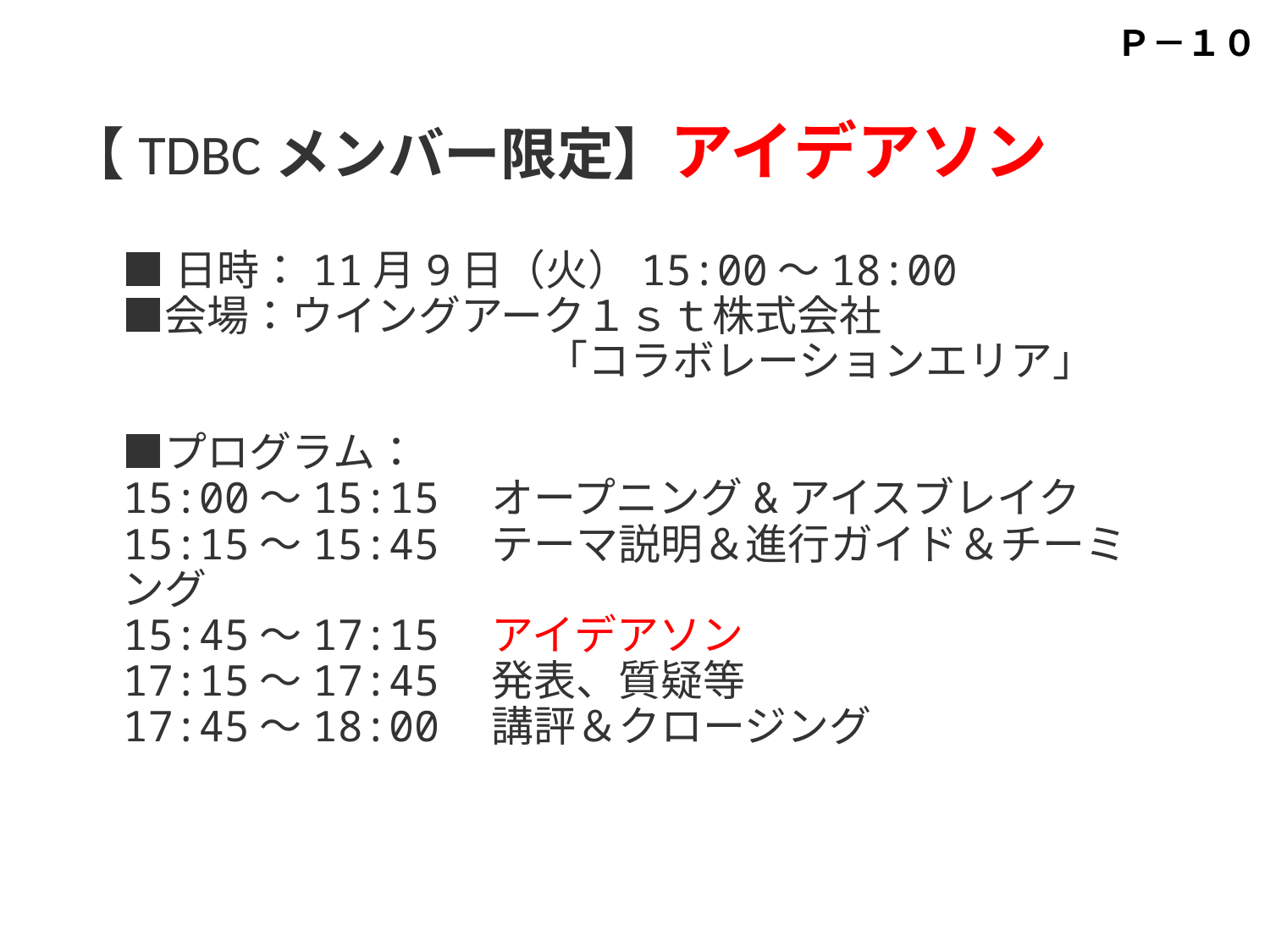

Ｐ－１０
【TDBCメンバー限定】アイデアソン
■日時：11月9日（火）15:00～18:00　
■会場：ウイングアーク１ｓｔ株式会社
　　　　　　　　　　「コラボレーションエリア」
■プログラム：
15:00〜15:15　オープニング&アイスブレイク
15:15～15:45　テーマ説明＆進行ガイド＆チーミング
15:45〜17:15　アイデアソン
17:15〜17:45　発表、質疑等
17:45～18:00　講評＆クロージング